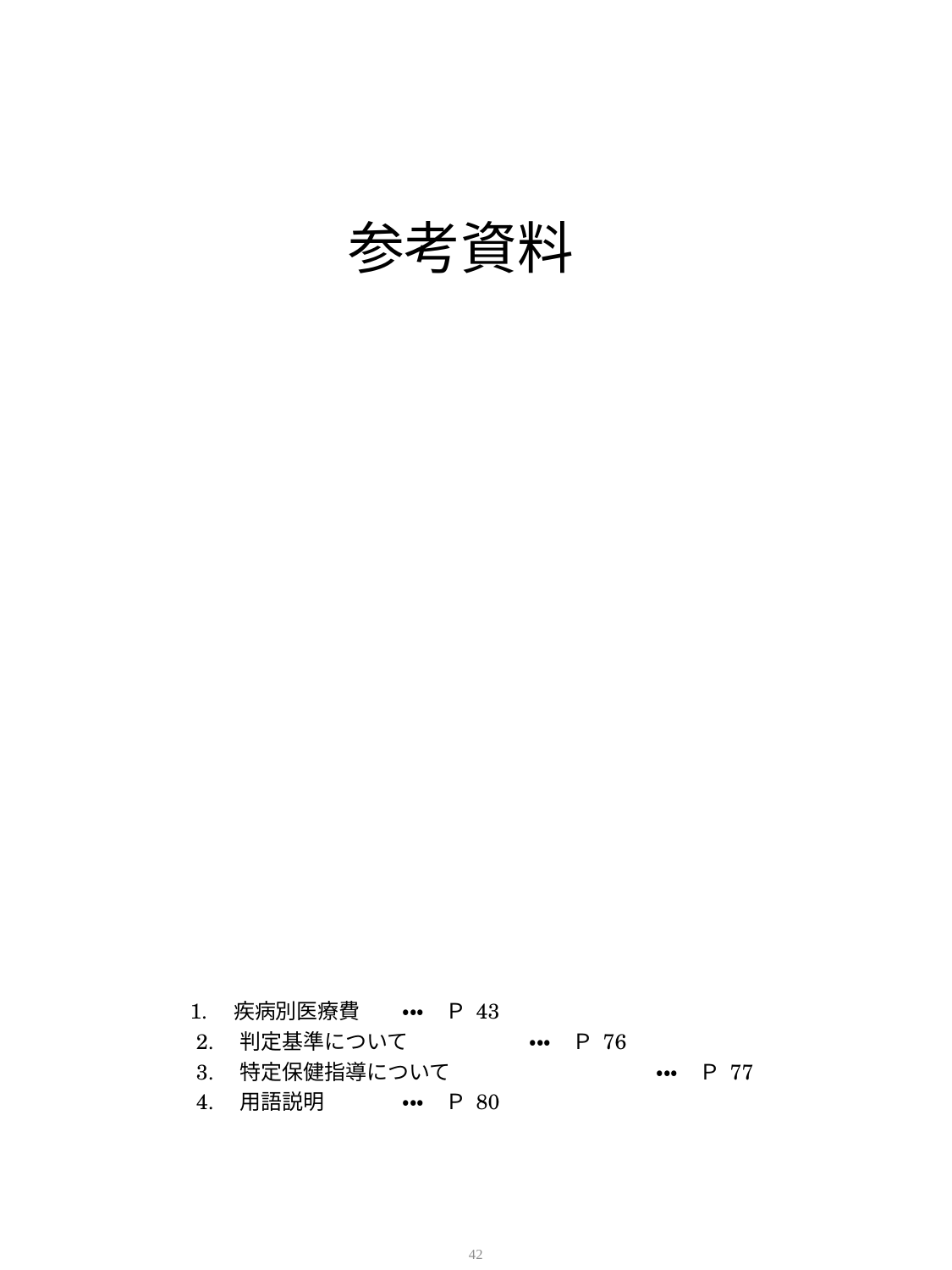

参考資料

　 1.　疾病別医療費	・・・　Ｐ 43
　　2.　判定基準について	・・・　Ｐ 76
　　3.　特定保健指導について　　　　　　　	・・・　Ｐ 77
　　4.　用語説明	・・・　Ｐ 80
42